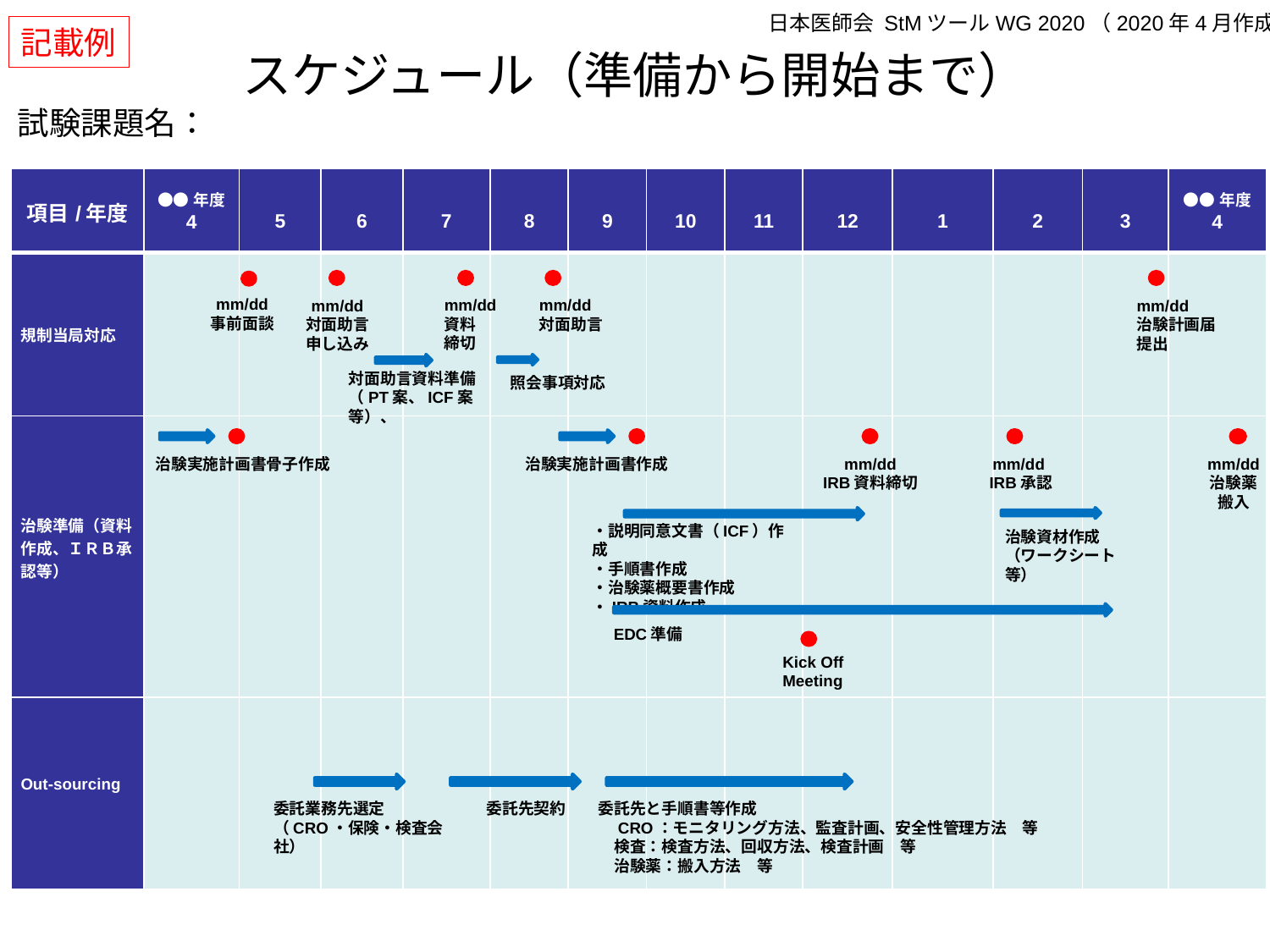

日本医師会 StMツールWG 2020（2020年4月作成）
記載例
# スケジュール（準備から開始まで）
試験課題名：
| 項目/年度 | ●●年度 4 | 5 | 6 | 7 | 8 | 9 | 10 | 11 | 12 | 1 | 2 | 3 | ●●年度 4 |
| --- | --- | --- | --- | --- | --- | --- | --- | --- | --- | --- | --- | --- | --- |
| 規制当局対応 |  |  |  |  |  |  |  |  |  |  |  |  |  |
| 治験準備（資料作成、ＩＲＢ承認等） |  |  |  |  |  |  |  |  |  |  |  |  |  |
| Out-sourcing |  |  |  |  |  |  |  |  |  |  |  |  |  |

mm/dd
事前面談
mm/dd
資料
締切
mm/dd
対面助言申し込み
mm/dd
対面助言
mm/dd
治験計画届提出

対面助言資料準備（PT案、ICF案等）、
照会事項対応

治験実施計画書骨子作成
治験実施計画書作成
mm/dd
IRB資料締切
mm/dd
 IRB承認
mm/dd
治験薬搬入

・説明同意文書（ICF）作成
・手順書作成
・治験薬概要書作成
・IRB資料作成
治験資材作成
（ワークシート等）

EDC準備

Kick Off
Meeting

委託業務先選定
（CRO・保険・検査会社）
委託先契約
委託先と手順書等作成
　CRO：モニタリング方法、監査計画、安全性管理方法　等
　検査：検査方法、回収方法、検査計画　等
　治験薬：搬入方法　等